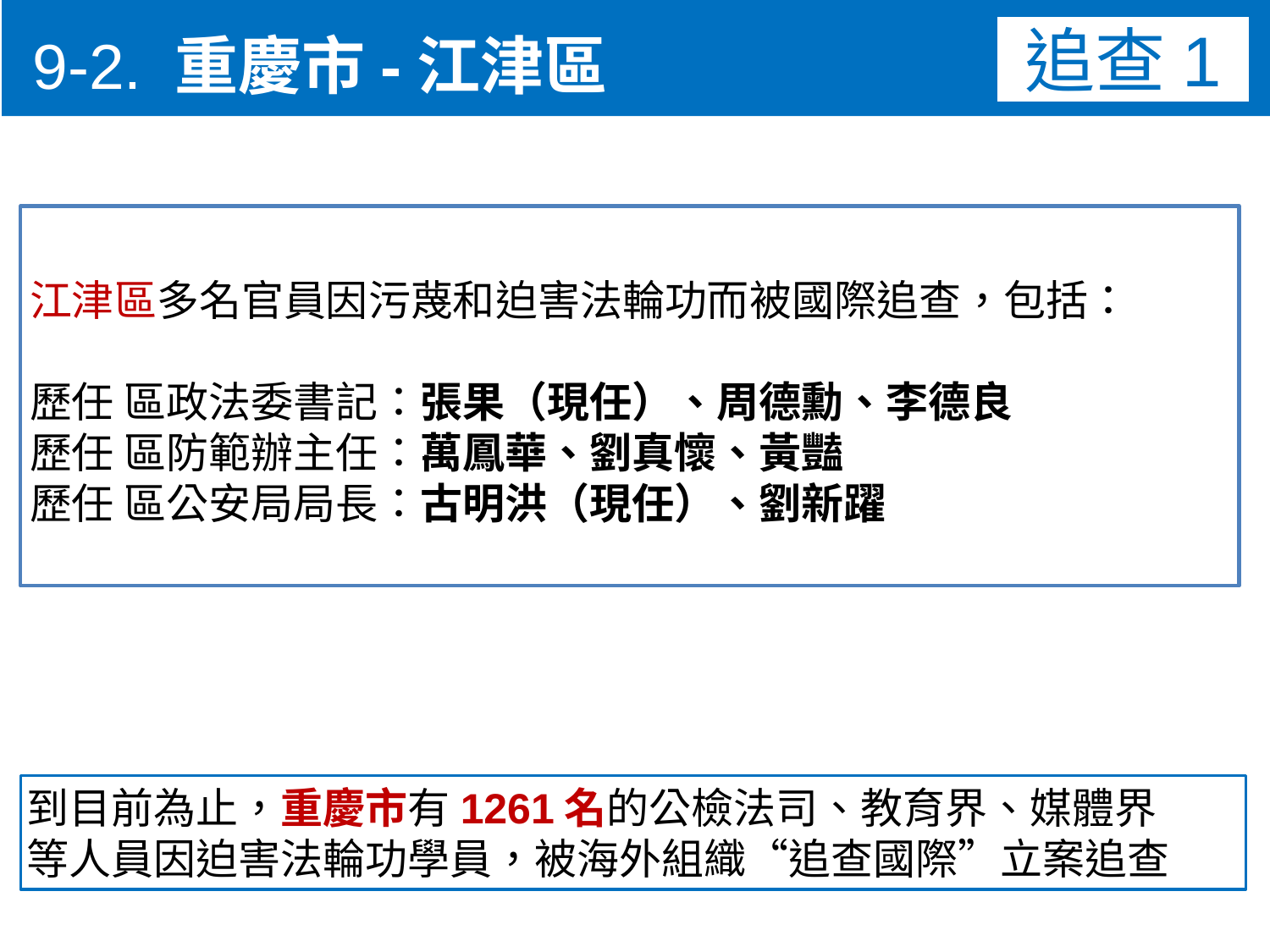

9-2. 重慶市-江津區
追查1

江津區多名官員因污蔑和迫害法輪功而被國際追查，包括：

歷任 區政法委書記：張果（現任）、周德勳、李德良
歷任 區防範辦主任：萬鳳華、劉真懷、黃豔
歷任 區公安局局長：古明洪（現任）、劉新躍
到目前為止，重慶市有1261名的公檢法司、教育界、媒體界
等人員因迫害法輪功學員，被海外組織“追查國際”立案追查